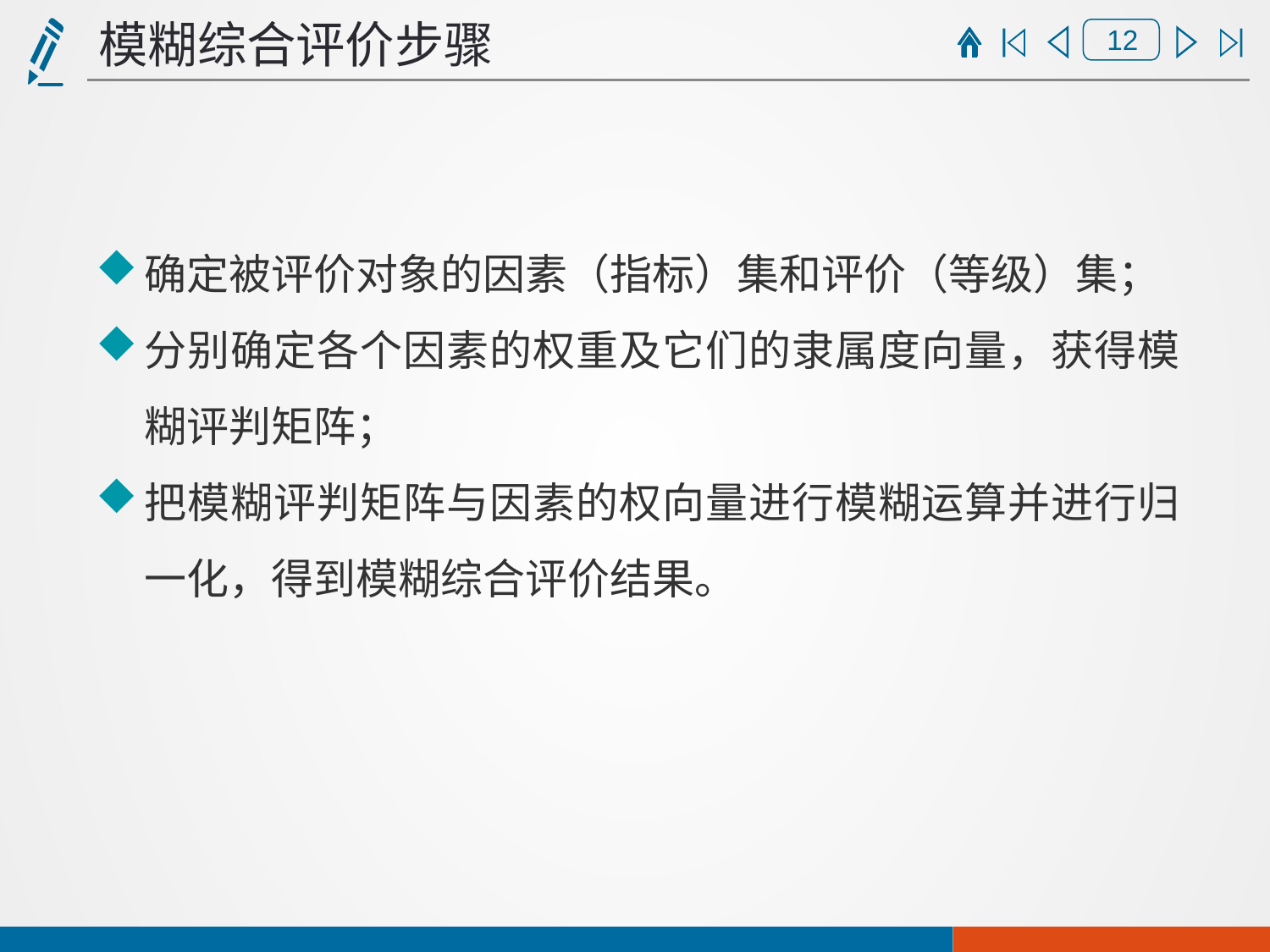

模糊综合评价步骤

确定被评价对象的因素（指标）集和评价（等级）集；
分别确定各个因素的权重及它们的隶属度向量，获得模糊评判矩阵；
把模糊评判矩阵与因素的权向量进行模糊运算并进行归一化，得到模糊综合评价结果。